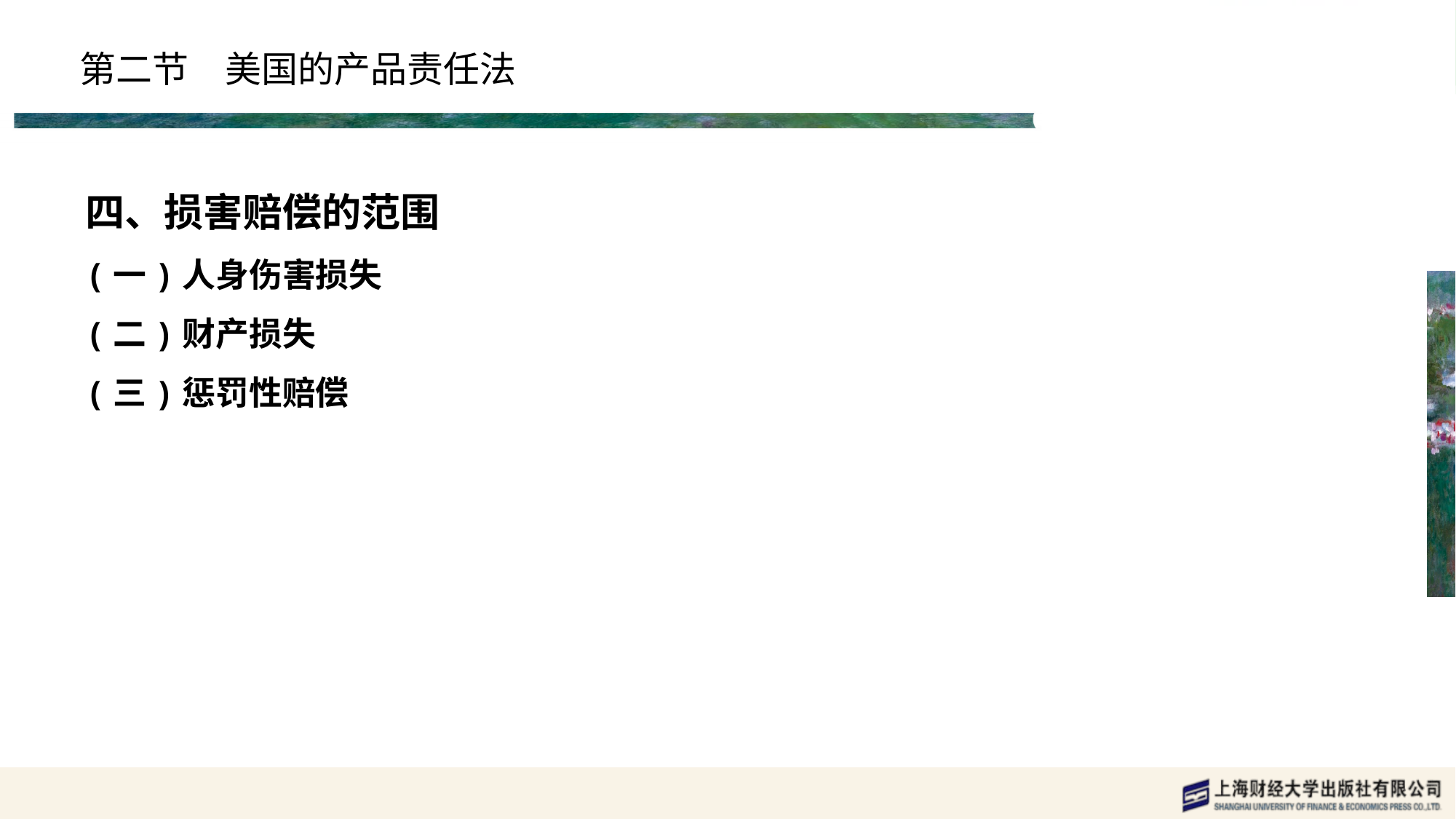

# 第二节　美国的产品责任法
四、损害赔偿的范围
(一)人身伤害损失
(二)财产损失
(三)惩罚性赔偿